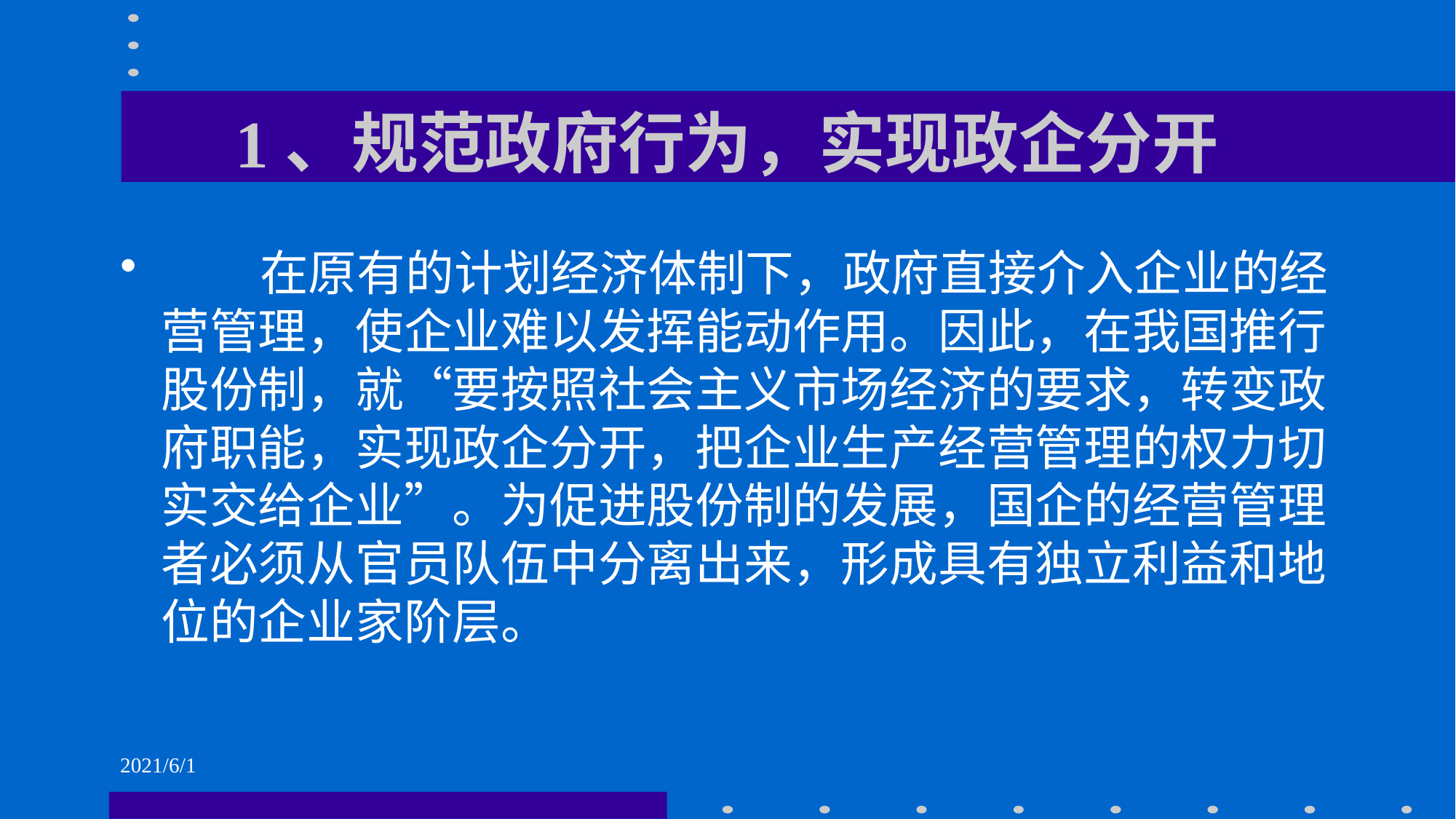

# 1、规范政府行为，实现政企分开
        在原有的计划经济体制下，政府直接介入企业的经营管理，使企业难以发挥能动作用。因此，在我国推行股份制，就“要按照社会主义市场经济的要求，转变政府职能，实现政企分开，把企业生产经营管理的权力切实交给企业”。为促进股份制的发展，国企的经营管理者必须从官员队伍中分离出来，形成具有独立利益和地位的企业家阶层。

2021/6/1